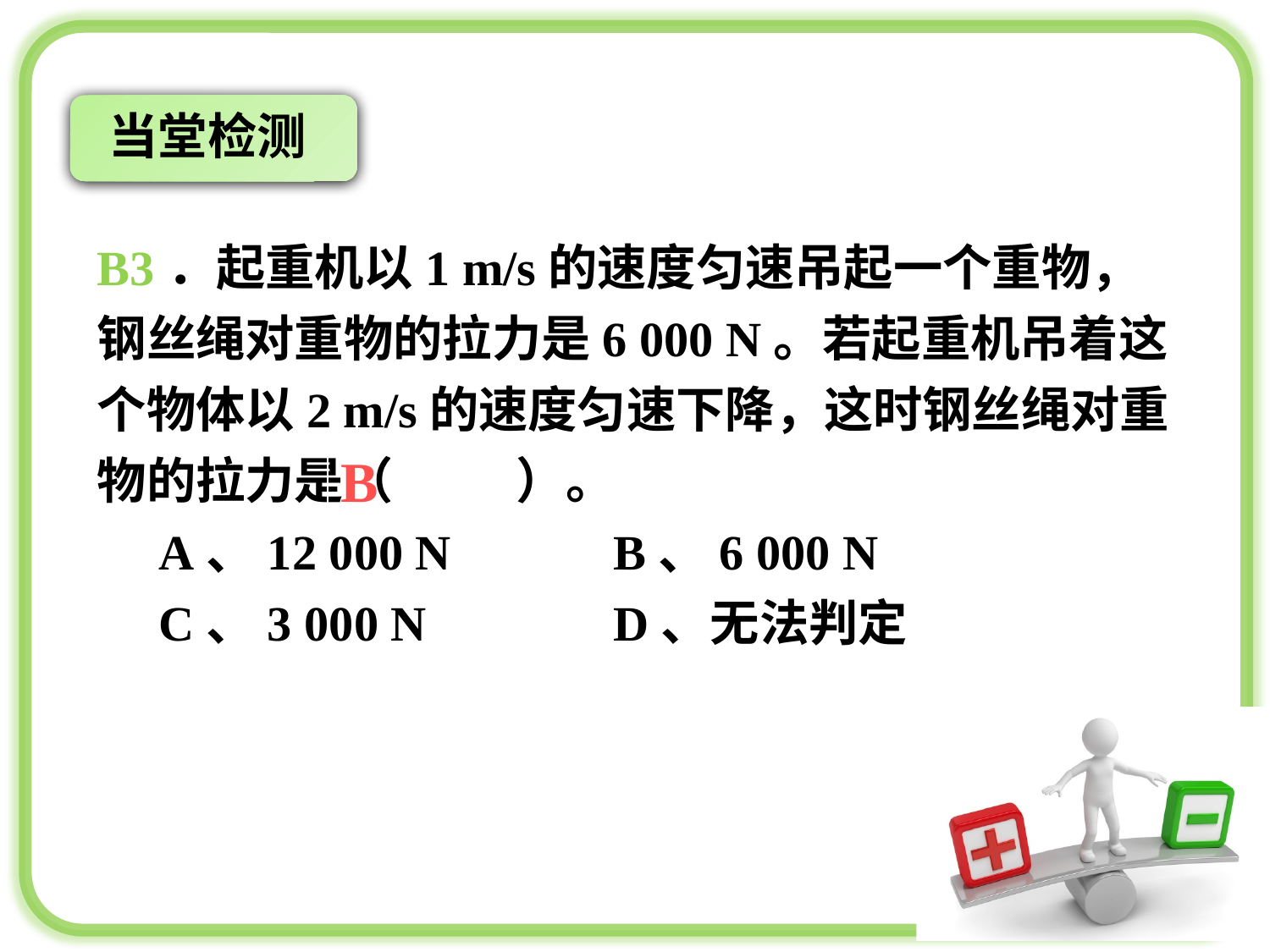

当堂检测
B3．起重机以1 m/s的速度匀速吊起一个重物，钢丝绳对重物的拉力是6 000 N。若起重机吊着这个物体以2 m/s的速度匀速下降，这时钢丝绳对重物的拉力是（           ）。
     A、12 000 N	           B、6 000 N
     C、3 000 N	           D、无法判定
B